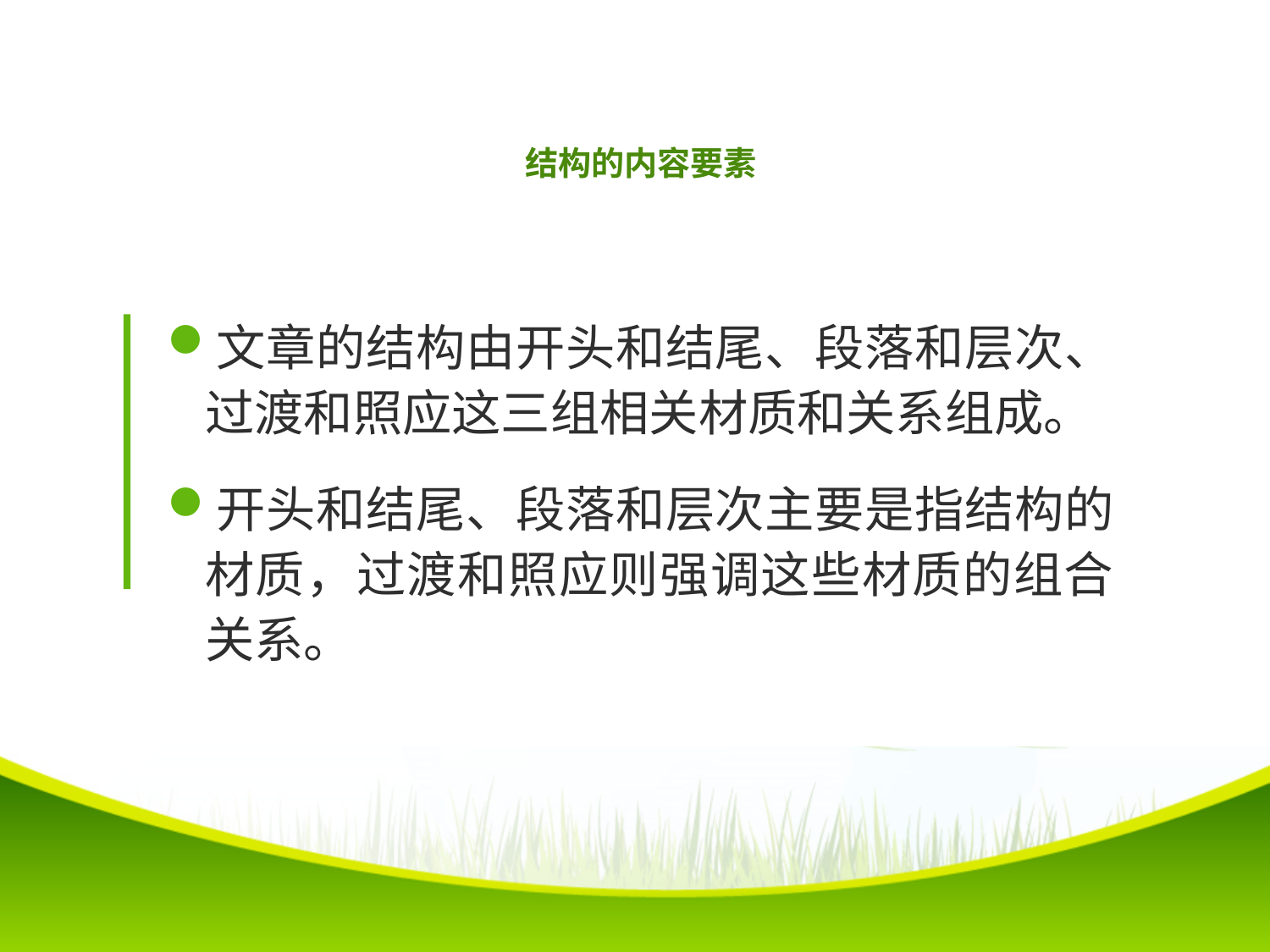

# 结构的内容要素
文章的结构由开头和结尾、段落和层次、过渡和照应这三组相关材质和关系组成。
开头和结尾、段落和层次主要是指结构的材质，过渡和照应则强调这些材质的组合关系。